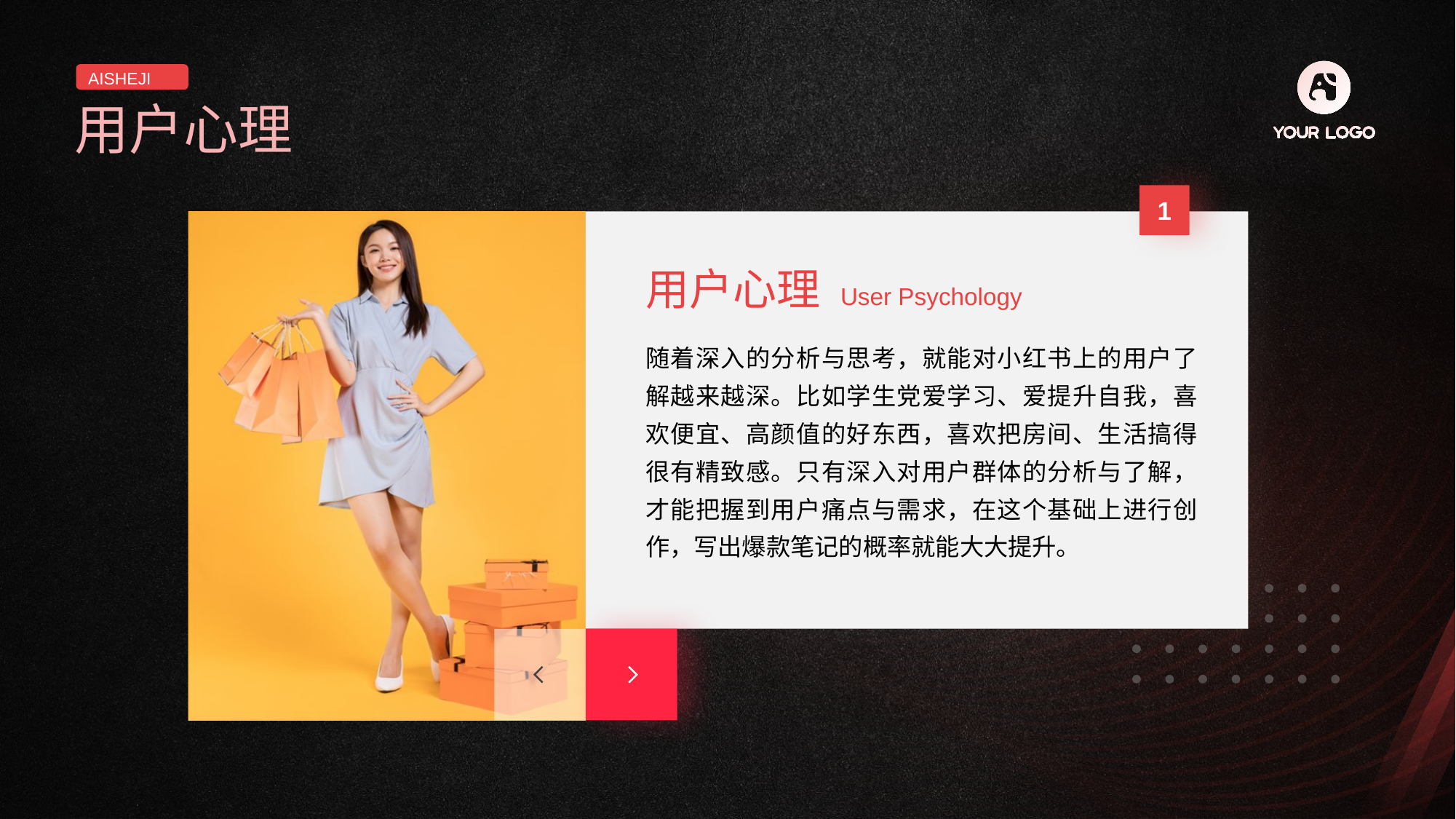

AISHEJI
用户心理
1

用户心理 User Psychology
随着深入的分析与思考，就能对小红书上的用户了解越来越深。比如学生党爱学习、爱提升自我，喜欢便宜、高颜值的好东西，喜欢把房间、生活搞得很有精致感。只有深入对用户群体的分析与了解，才能把握到用户痛点与需求，在这个基础上进行创作，写出爆款笔记的概率就能大大提升。